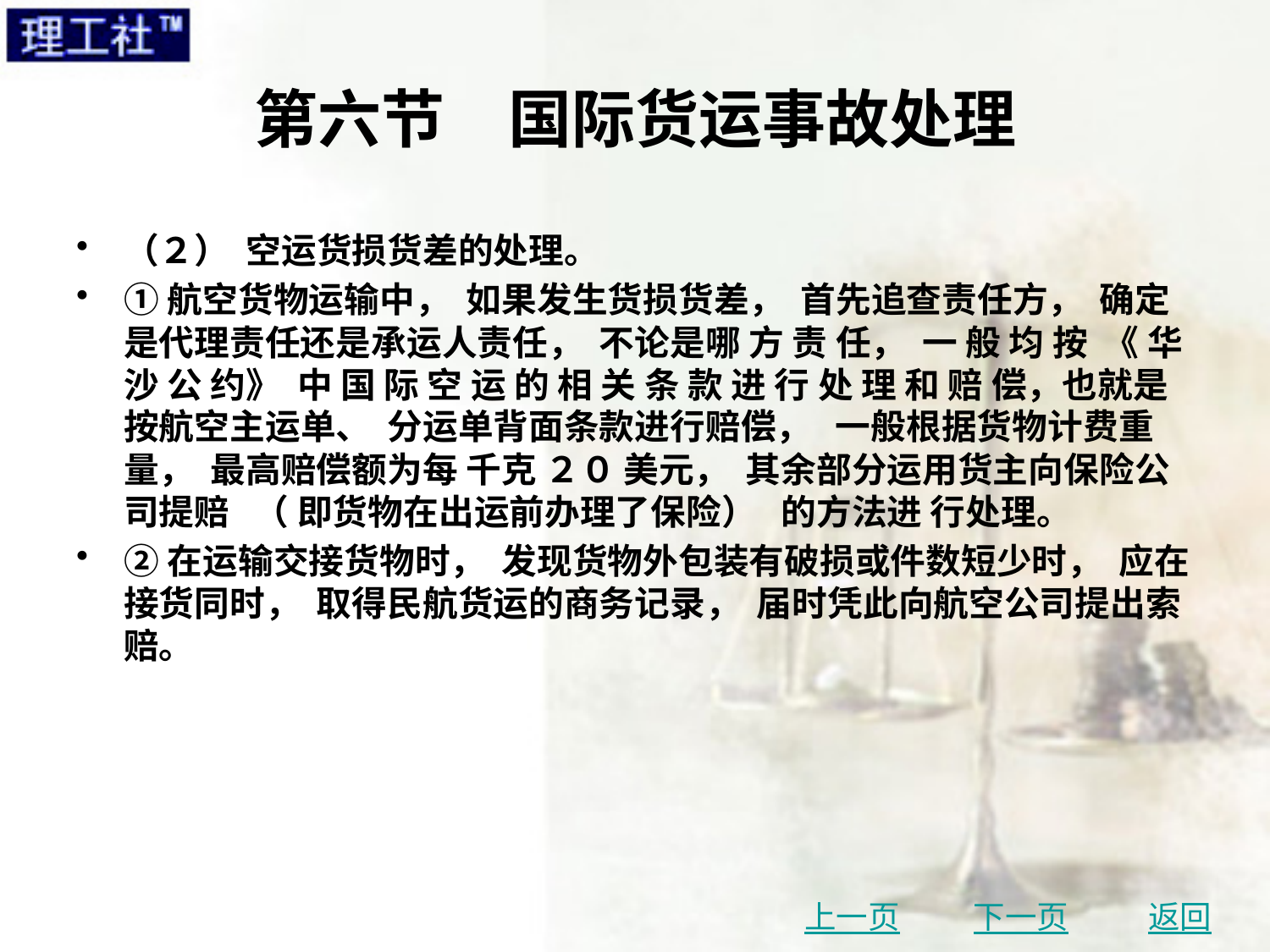

# 第六节　国际货运事故处理
（２）  空运货损货差的处理。
①航空货物运输中，  如果发生货损货差，  首先追查责任方，  确定是代理责任还是承运人责任，  不论是哪 方 责 任，  一 般 均 按  《 华 沙 公 约》  中 国 际 空 运 的 相 关 条 款 进 行 处 理 和 赔 偿，也就是按航空主运单、  分运单背面条款进行赔偿，   一般根据货物计费重量，  最高赔偿额为每 千克 ２０ 美元，  其余部分运用货主向保险公司提赔   （ 即货物在出运前办理了保险）   的方法进 行处理。
②在运输交接货物时，  发现货物外包装有破损或件数短少时，  应在接货同时，  取得民航货运的商务记录，  届时凭此向航空公司提出索赔。

上一页
下一页
返回